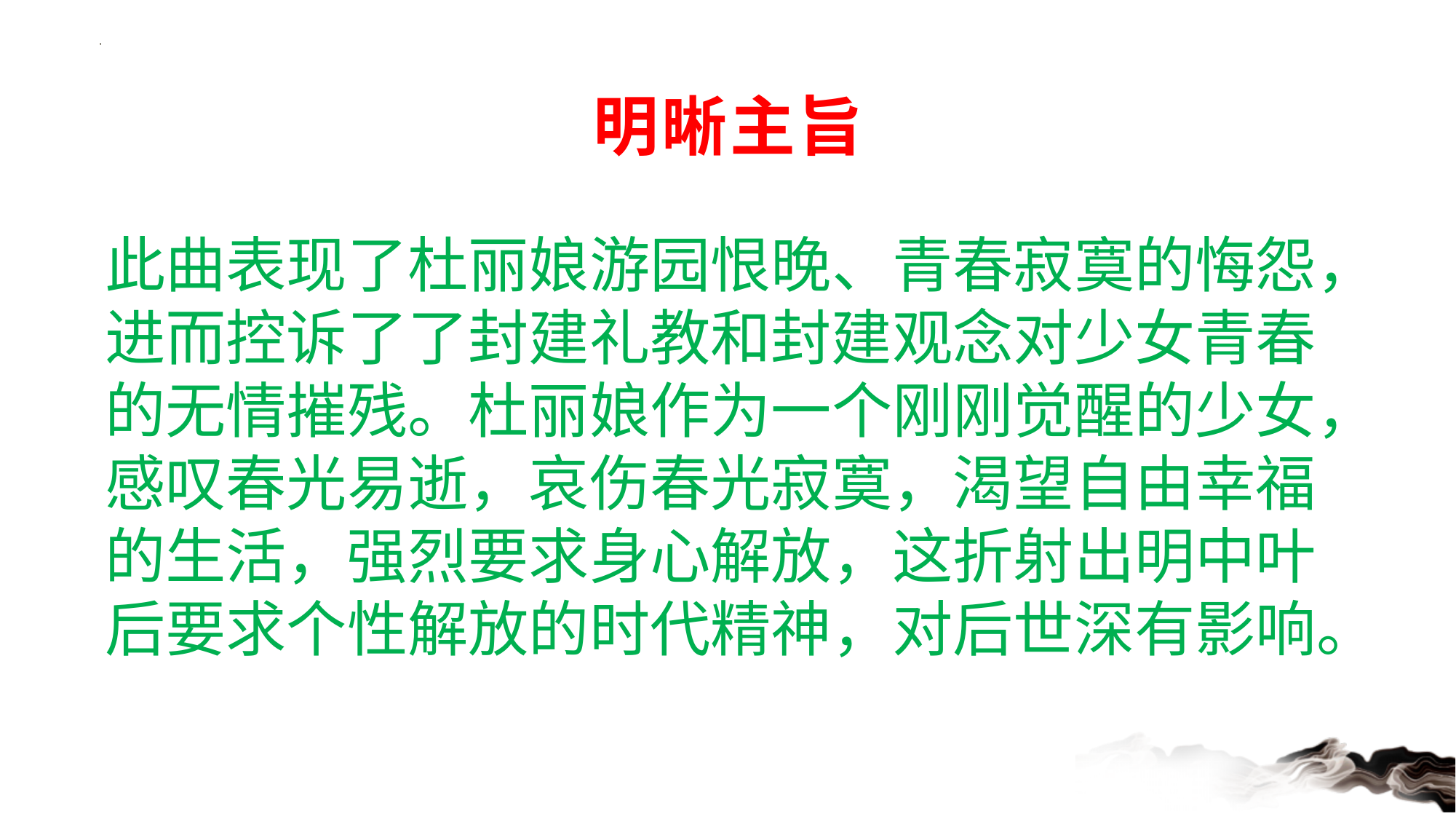

# 明晰主旨
此曲表现了杜丽娘游园恨晚、青春寂寞的悔怨，进而控诉了了封建礼教和封建观念对少女青春的无情摧残。杜丽娘作为一个刚刚觉醒的少女，感叹春光易逝，哀伤春光寂寞，渴望自由幸福的生活，强烈要求身心解放，这折射出明中叶后要求个性解放的时代精神，对后世深有影响。